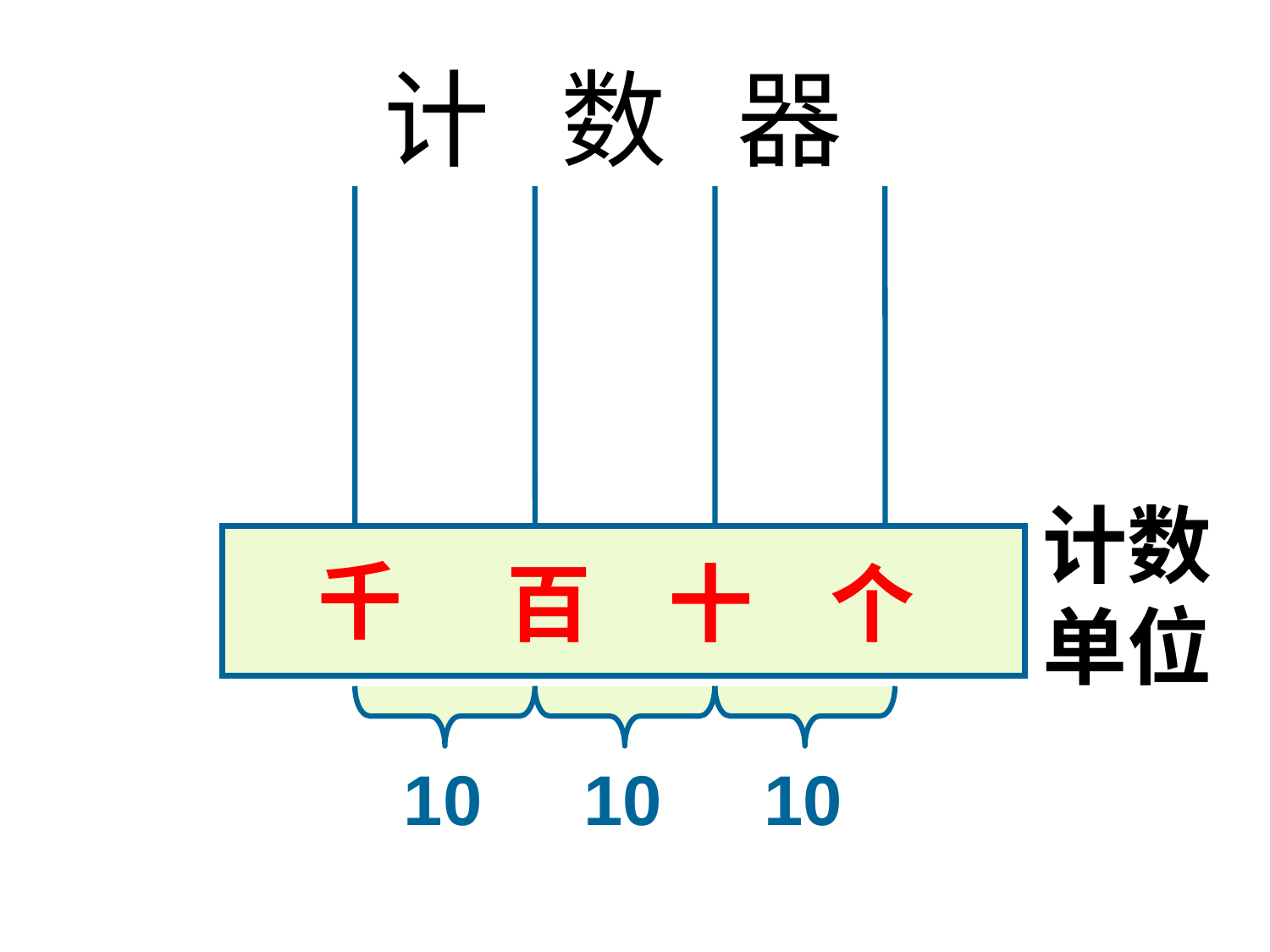

计   数   器
        百    十    个
计数
单位
千

10

10

10